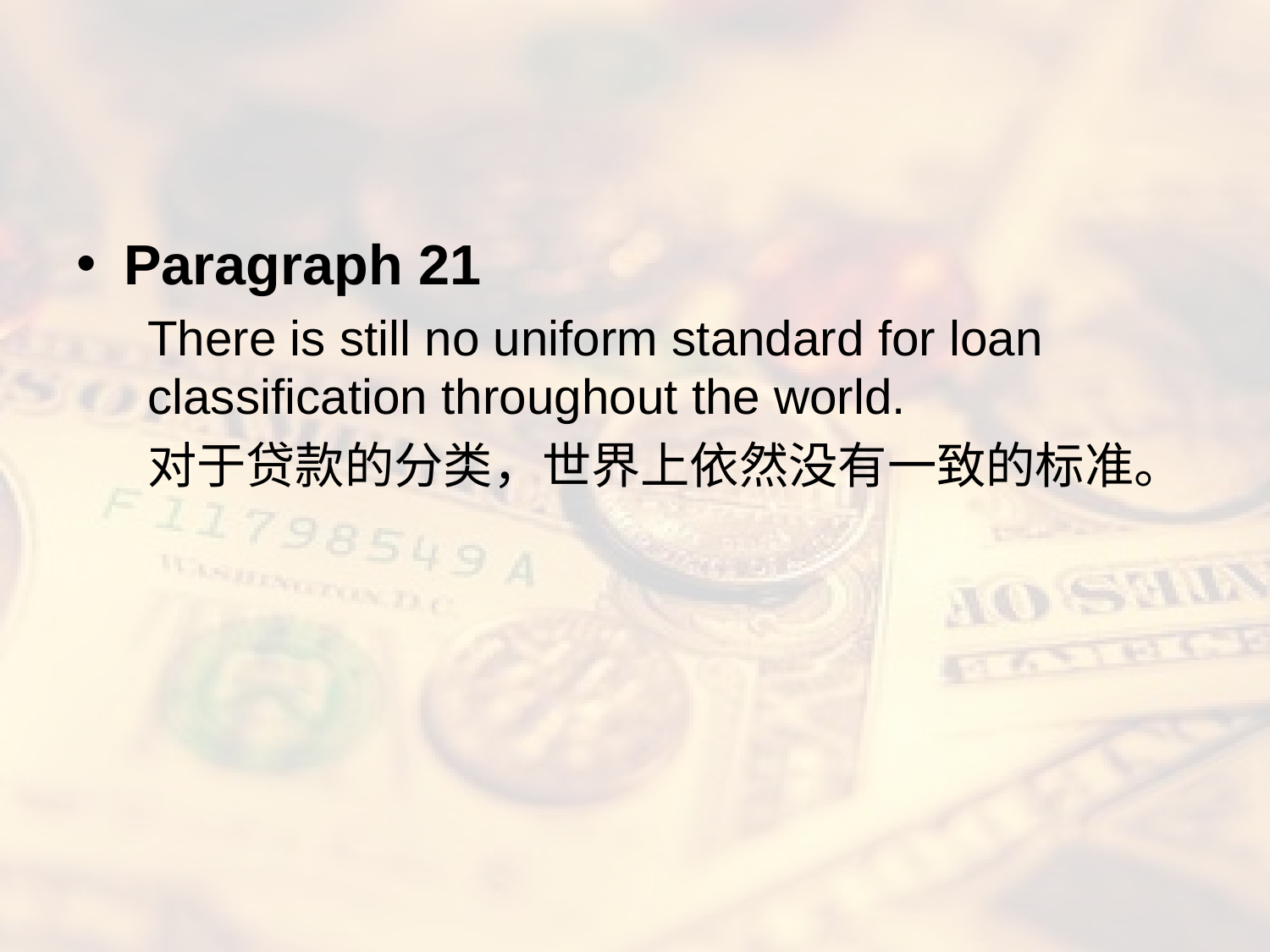

#
Paragraph 21
There is still no uniform standard for loan classification throughout the world.
对于贷款的分类，世界上依然没有一致的标准。